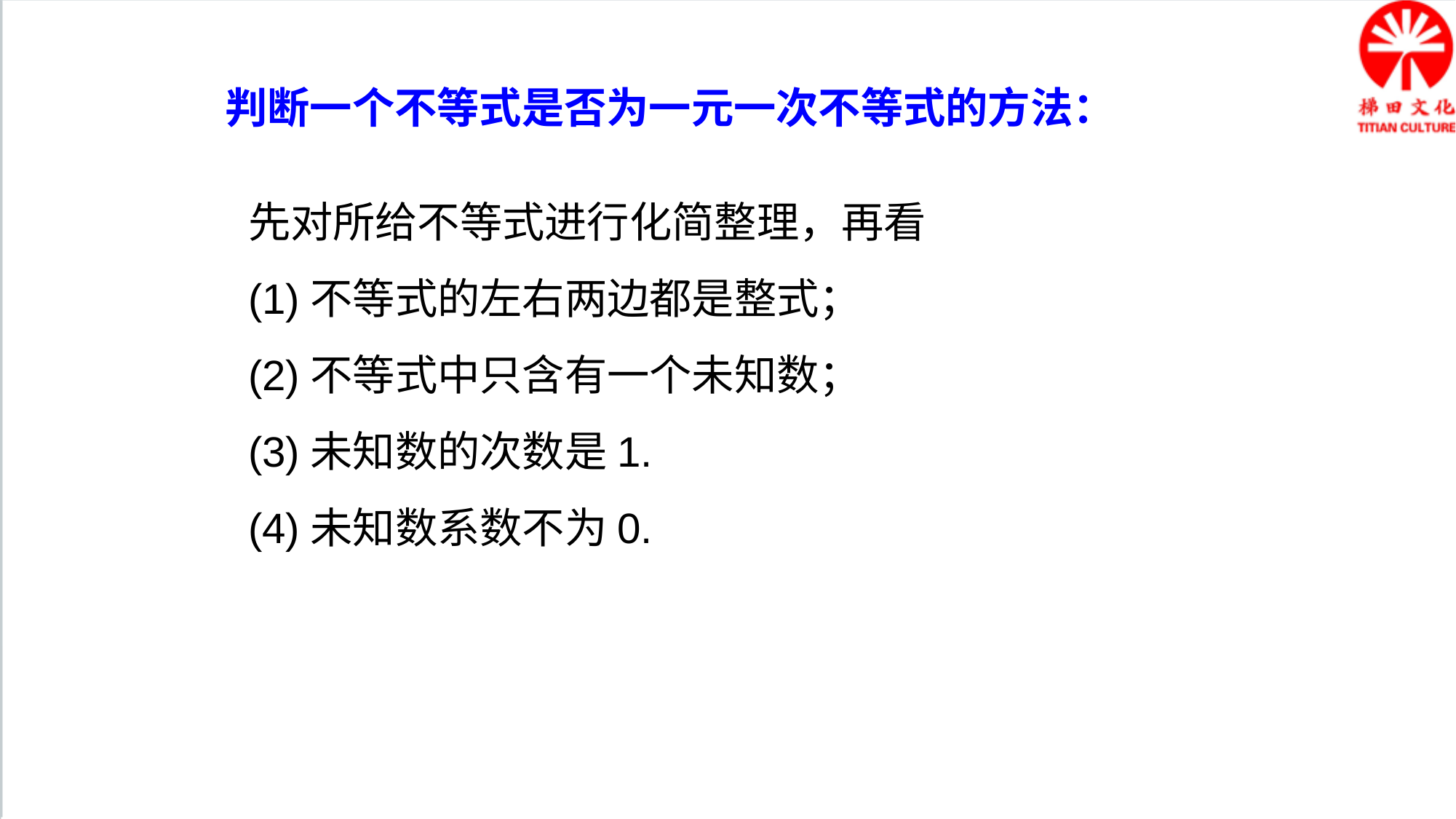

判断一个不等式是否为一元一次不等式的方法：
先对所给不等式进行化简整理，再看
(1)不等式的左右两边都是整式；
(2)不等式中只含有一个未知数；
(3)未知数的次数是1.
(4)未知数系数不为0.